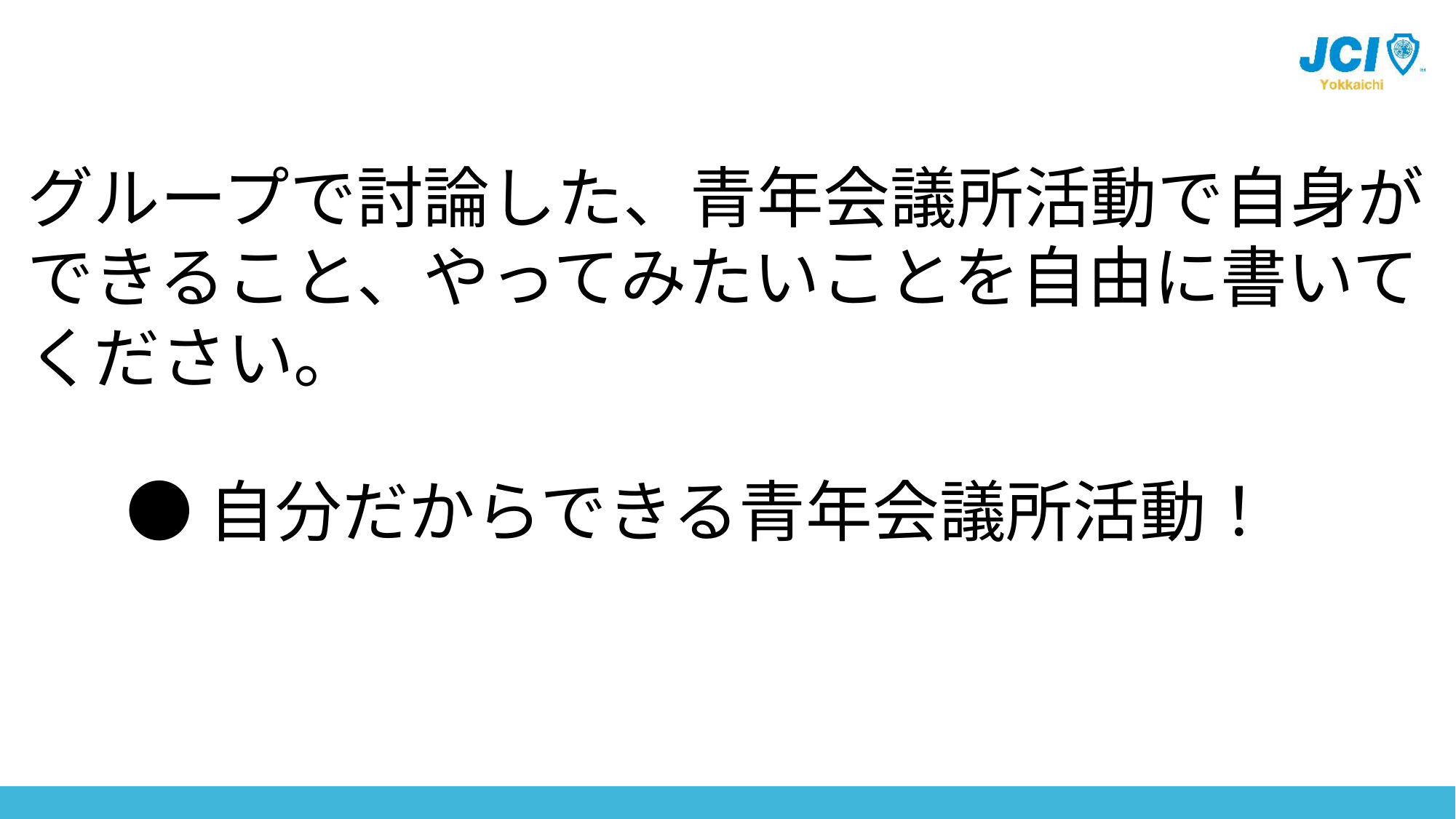

# グループで討論した、青年会議所活動で自身ができること、やってみたいことを自由に書いてください。
●自分だからできる青年会議所活動！